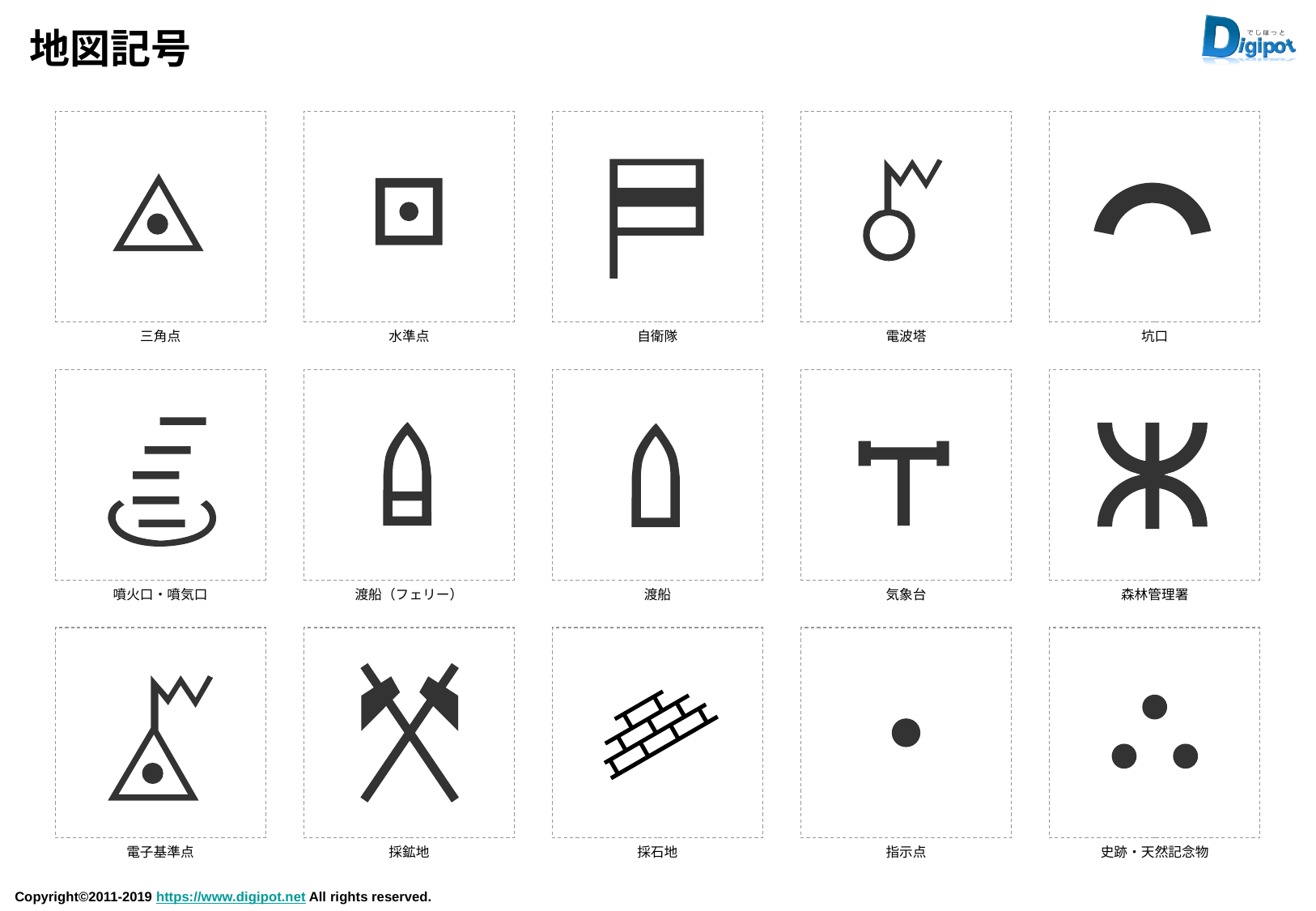

# 地図記号

三角点
水準点
自衛隊
電波塔
坑口

噴火口・噴気口
渡船（フェリー）
渡船
気象台
森林管理署

電子基準点
採鉱地
採石地
指示点
史跡・天然記念物